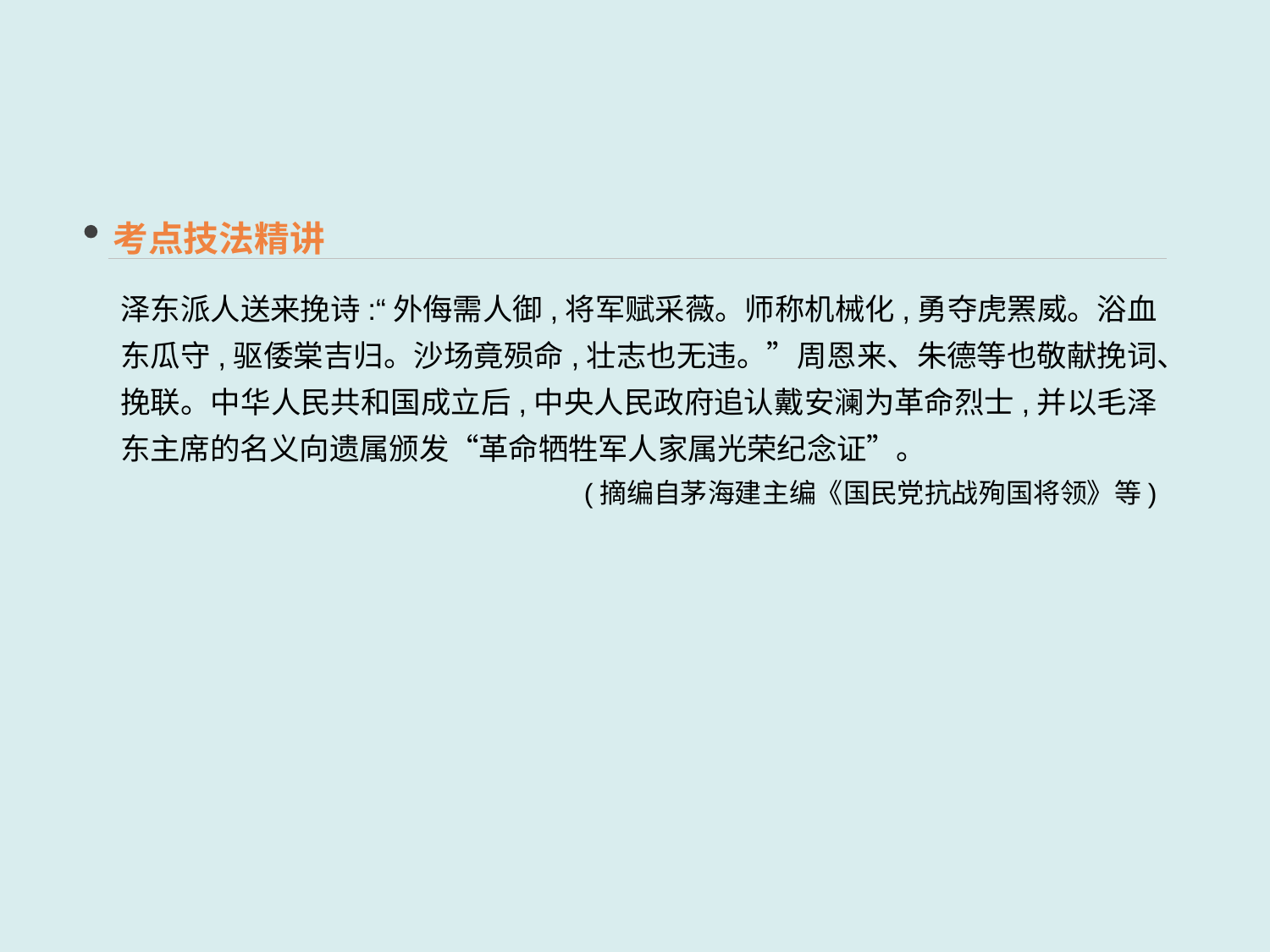

考点技法精讲

泽东派人送来挽诗:“外侮需人御,将军赋采薇。师称机械化,勇夺虎罴威。浴血东瓜守,驱倭棠吉归。沙场竟殒命,壮志也无违。”周恩来、朱德等也敬献挽词、挽联。中华人民共和国成立后,中央人民政府追认戴安澜为革命烈士,并以毛泽东主席的名义向遗属颁发“革命牺牲军人家属光荣纪念证”。
(摘编自茅海建主编《国民党抗战殉国将领》等)